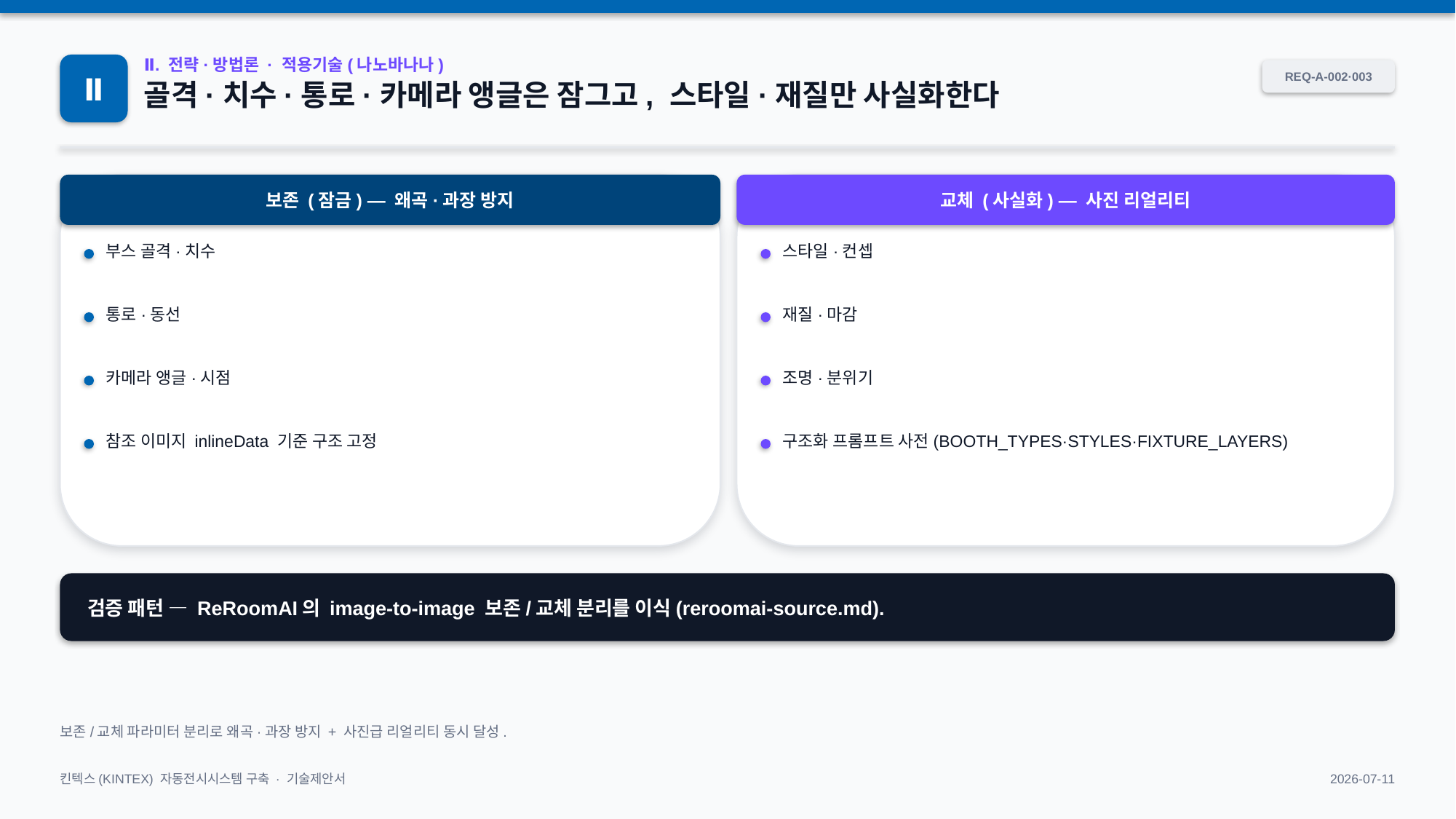

Ⅱ
Ⅱ. 전략·방법론 · 적용기술(나노바나나)

REQ-A-002·003
골격·치수·통로·카메라 앵글은 잠그고, 스타일·재질만 사실화한다

보존 (잠금) — 왜곡·과장 방지

교체 (사실화) — 사진 리얼리티
부스 골격·치수
스타일·컨셉

통로·동선
재질·마감

카메라 앵글·시점
조명·분위기

참조 이미지 inlineData 기준 구조 고정
구조화 프롬프트 사전(BOOTH_TYPES·STYLES·FIXTURE_LAYERS)

검증 패턴 — ReRoomAI의 image-to-image 보존/교체 분리를 이식(reroomai-source.md).
보존/교체 파라미터 분리로 왜곡·과장 방지 + 사진급 리얼리티 동시 달성.
킨텍스(KINTEX) 자동전시시스템 구축 · 기술제안서
2026-07-11